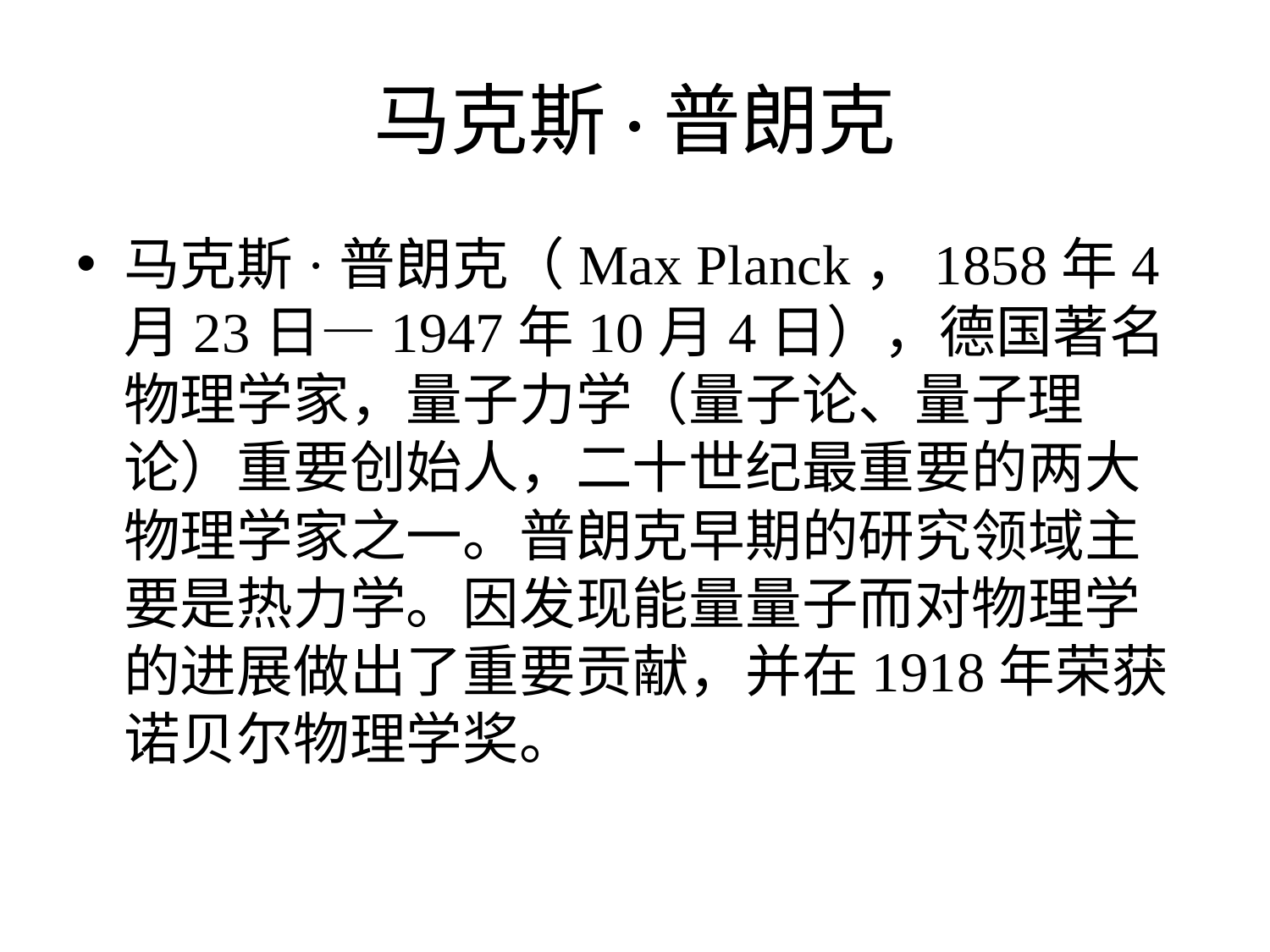

# 马克斯·普朗克
马克斯·普朗克（Max Planck，1858年4月23日—1947年10月4日），德国著名物理学家，量子力学（量子论、量子理论）重要创始人，二十世纪最重要的两大物理学家之一。普朗克早期的研究领域主要是热力学。因发现能量量子而对物理学的进展做出了重要贡献，并在1918年荣获诺贝尔物理学奖。